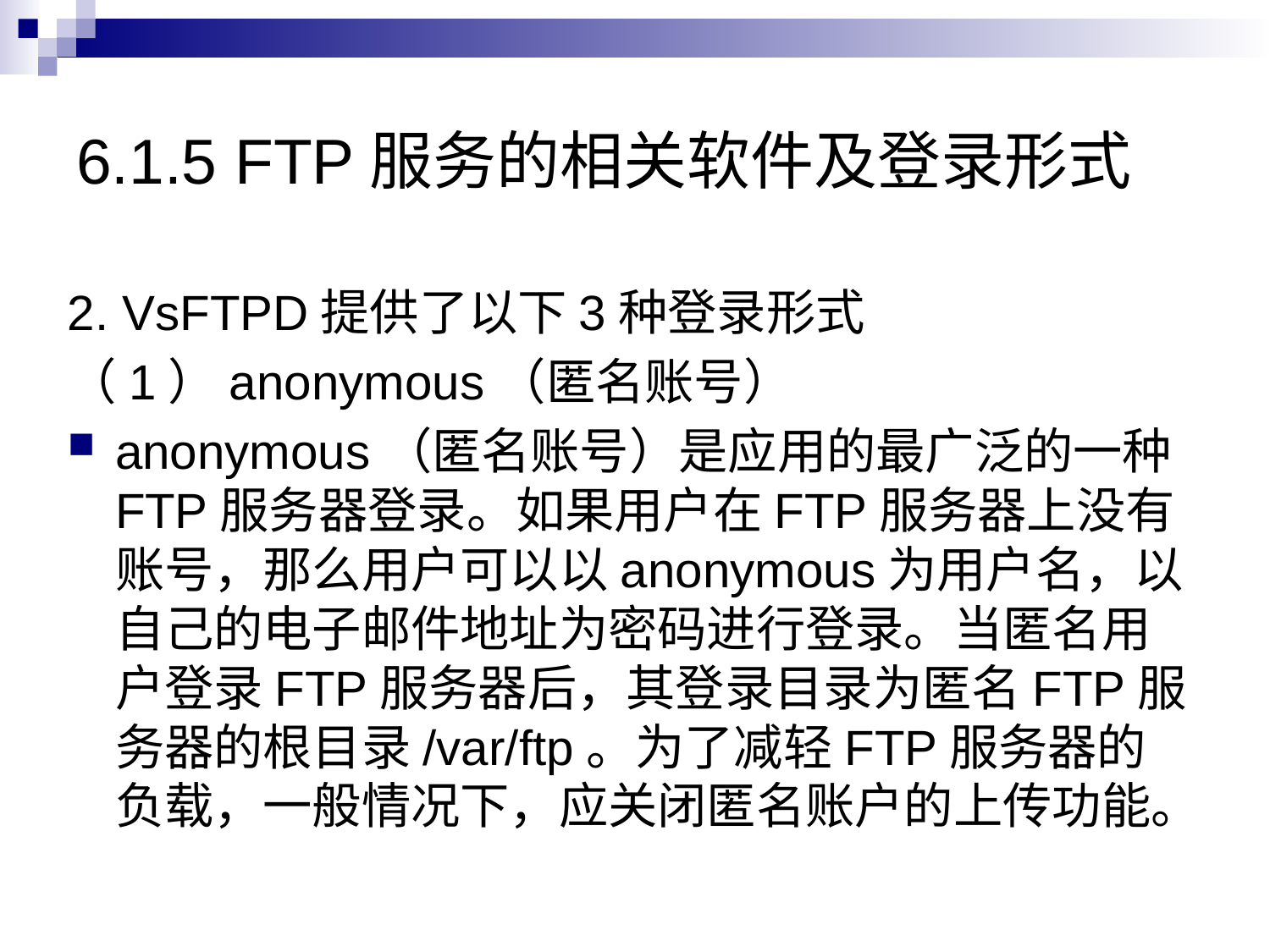

# 6.1.5 FTP服务的相关软件及登录形式
2. VsFTPD提供了以下3种登录形式
（1）anonymous（匿名账号）
anonymous（匿名账号）是应用的最广泛的一种FTP服务器登录。如果用户在FTP服务器上没有账号，那么用户可以以anonymous为用户名，以自己的电子邮件地址为密码进行登录。当匿名用户登录FTP服务器后，其登录目录为匿名FTP服务器的根目录/var/ftp。为了减轻FTP服务器的负载，一般情况下，应关闭匿名账户的上传功能。